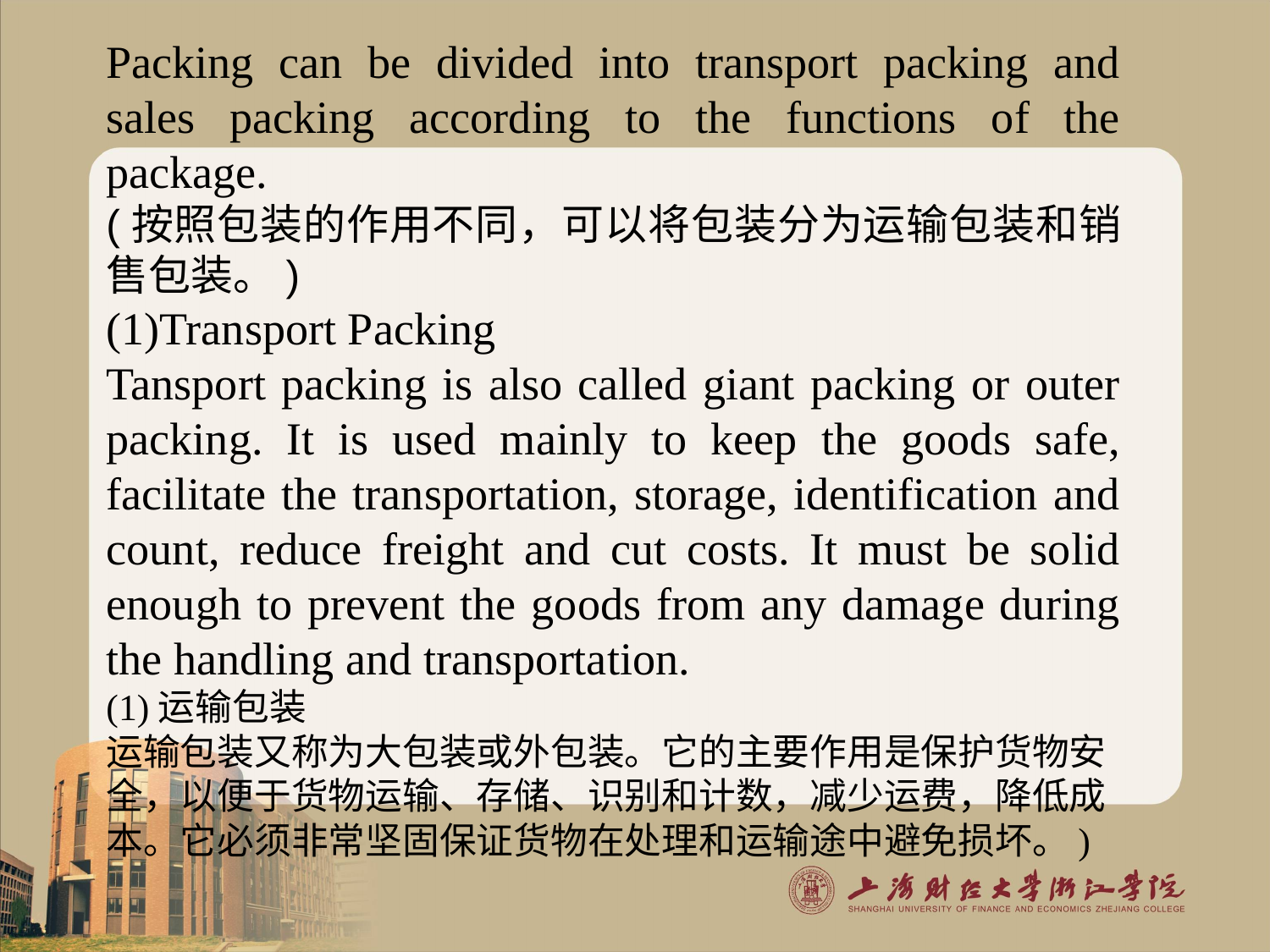

Packing can be divided into transport packing and sales packing according to the functions of the package.
(按照包装的作用不同，可以将包装分为运输包装和销售包装。)
(1)Transport Packing
Tansport packing is also called giant packing or outer packing. It is used mainly to keep the goods safe, facilitate the transportation, storage, identification and count, reduce freight and cut costs. It must be solid enough to prevent the goods from any damage during the handling and transportation.
(1)运输包装
运输包装又称为大包装或外包装。它的主要作用是保护货物安全，以便于货物运输、存储、识别和计数，减少运费，降低成本。它必须非常坚固保证货物在处理和运输途中避免损坏。)